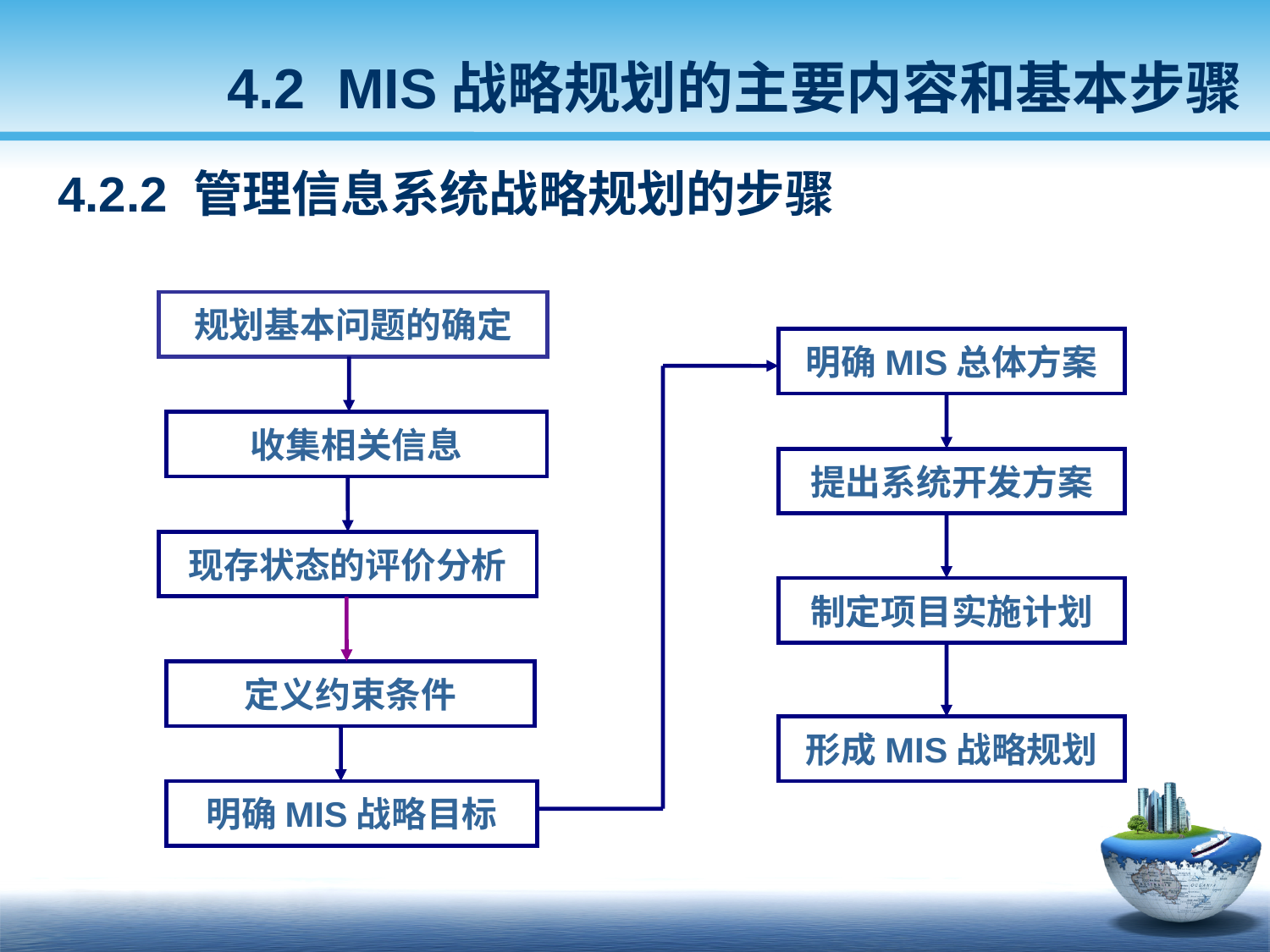

4.2  MIS战略规划的主要内容和基本步骤
4.2.2 管理信息系统战略规划的步骤
规划基本问题的确定
明确MIS总体方案

收集相关信息

提出系统开发方案

现存状态的评价分析

制定项目实施计划

形成MIS战略规划
定义约束条件

明确MIS战略目标